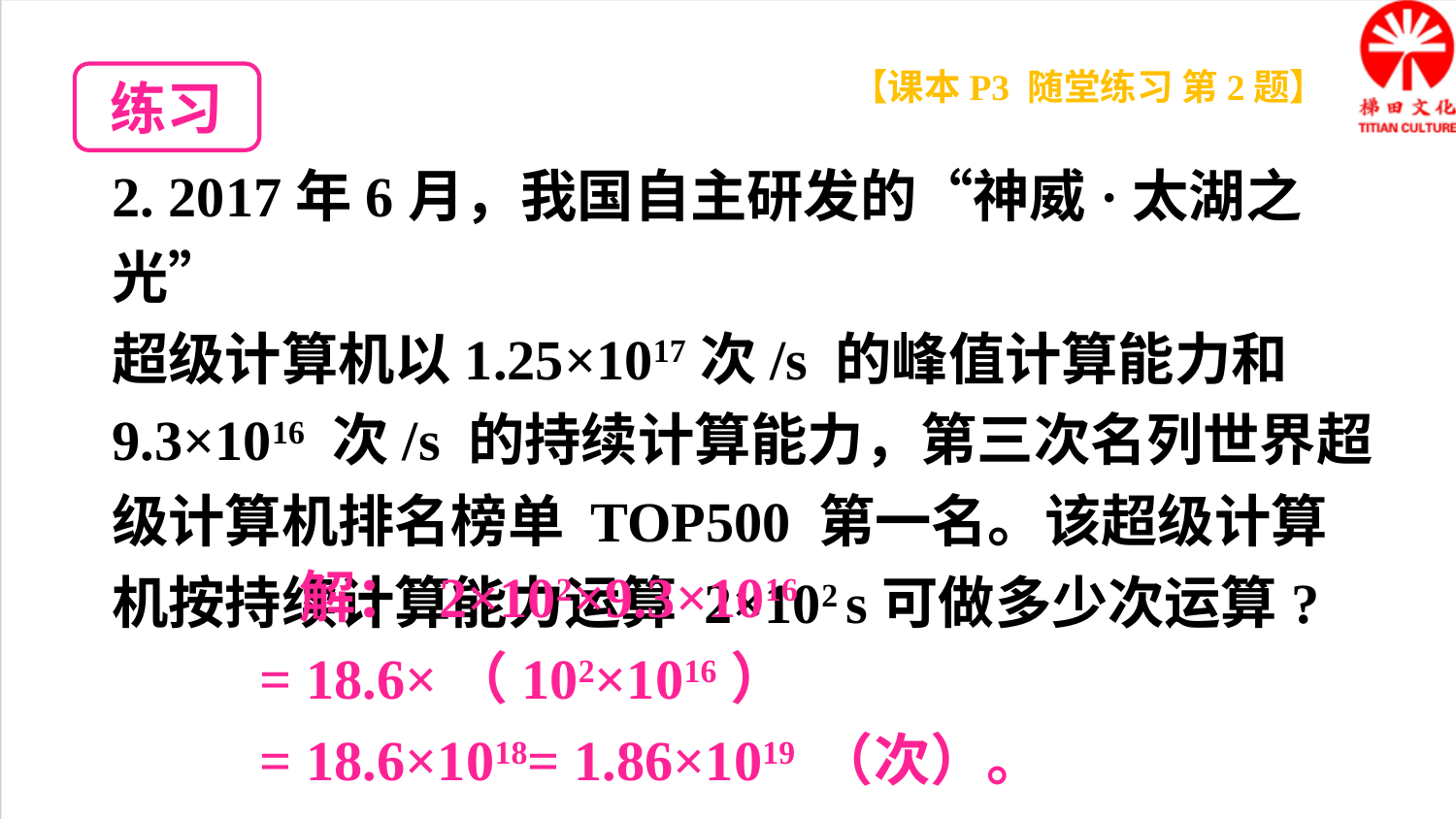

【课本P3 随堂练习 第2题】
练习
2. 2017年6月，我国自主研发的“神威·太湖之光”
超级计算机以1.25×1017次/s 的峰值计算能力和 9.3×1016 次/s 的持续计算能力，第三次名列世界超级计算机排名榜单 TOP500 第一名。该超级计算机按持续计算能力运算 2×102 s可做多少次运算?
  解： 2×102×9.3×1016
= 18.6×（102×1016）
= 18.6×1018= 1.86×1019 （次）。